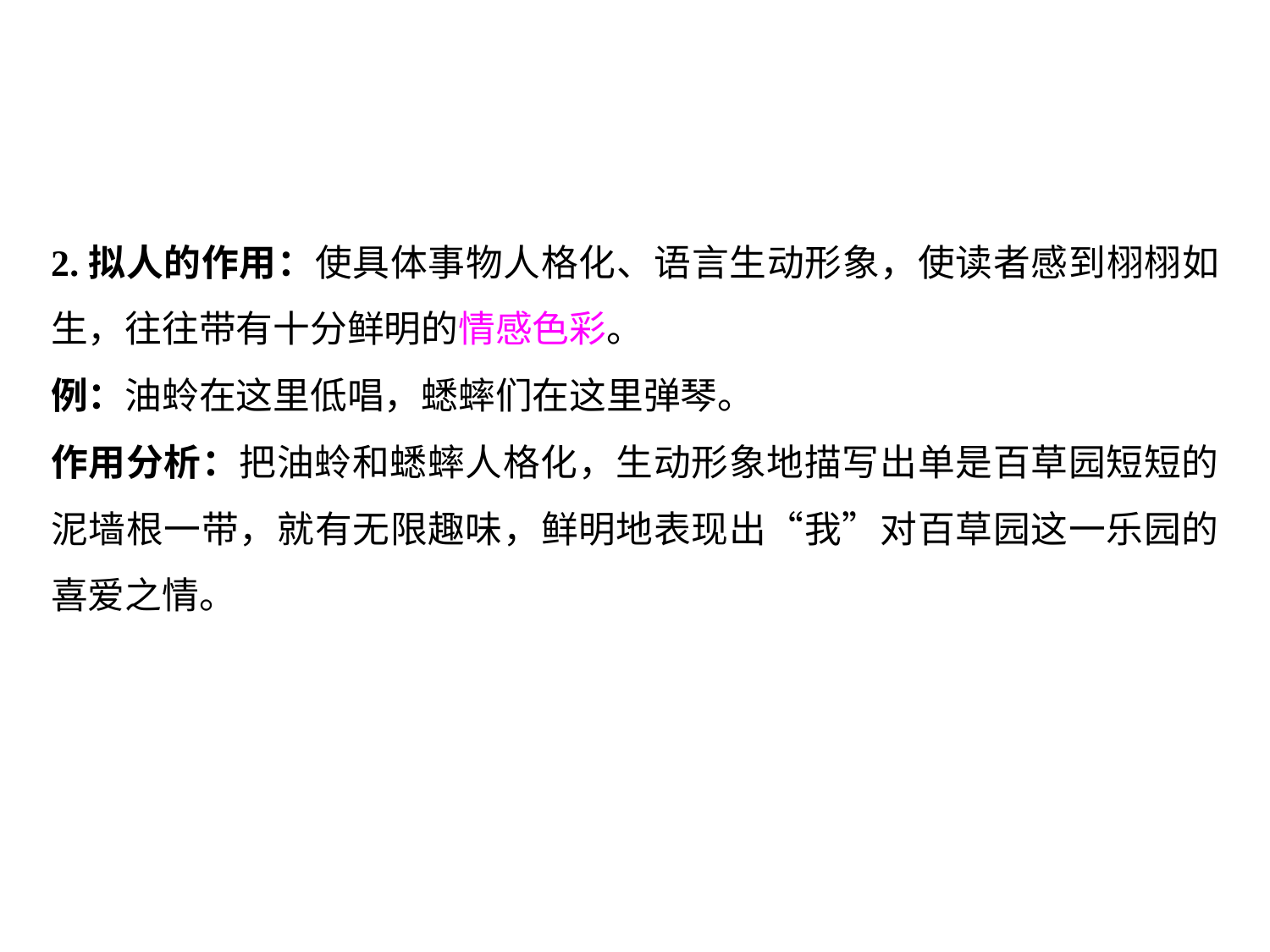

2.拟人的作用：使具体事物人格化、语言生动形象，使读者感到栩栩如生，往往带有十分鲜明的情感色彩。
例：油蛉在这里低唱，蟋蟀们在这里弹琴。
作用分析：把油蛉和蟋蟀人格化，生动形象地描写出单是百草园短短的泥墙根一带，就有无限趣味，鲜明地表现出“我”对百草园这一乐园的喜爱之情。